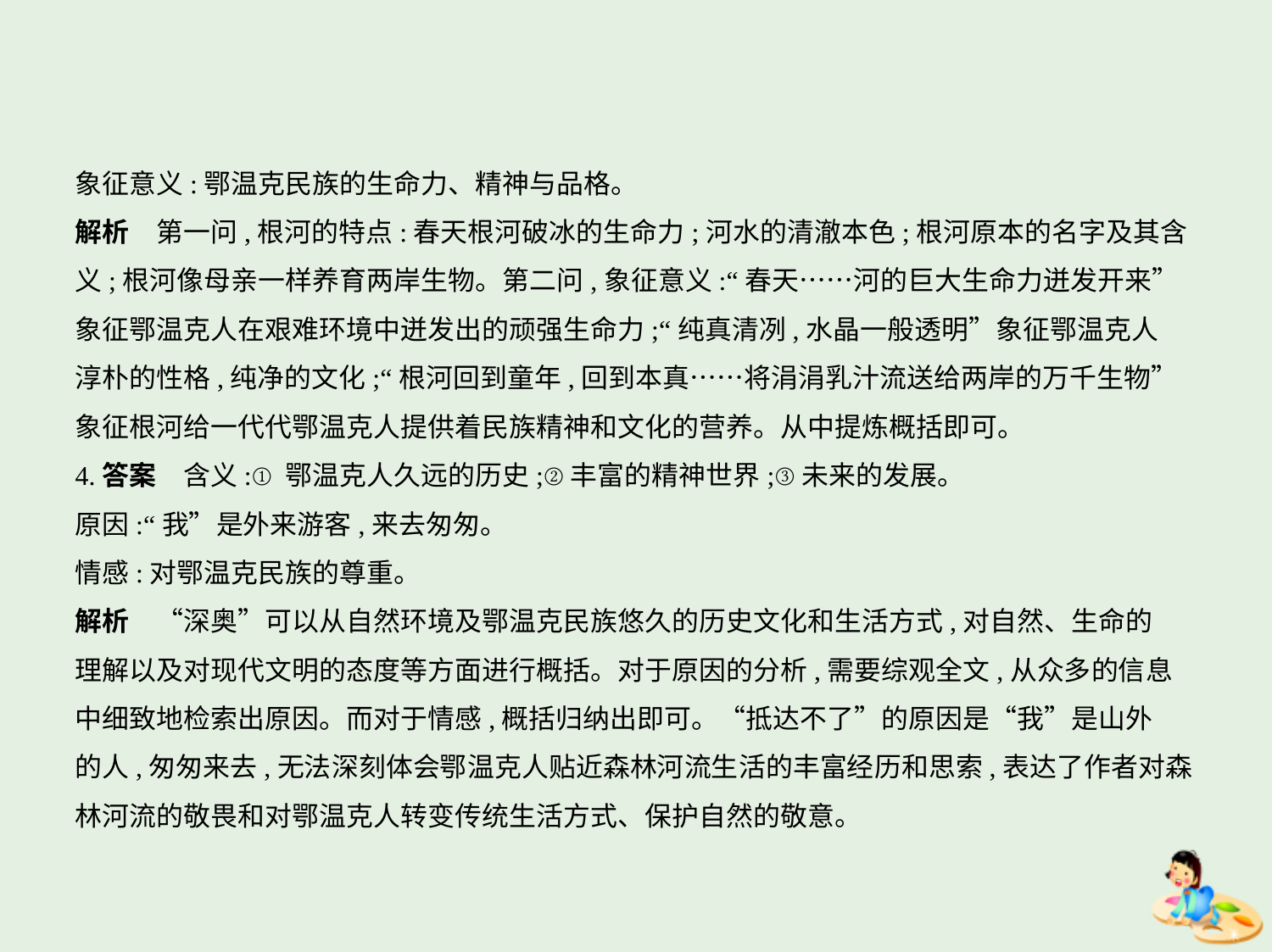

象征意义:鄂温克民族的生命力、精神与品格。
解析　第一问,根河的特点:春天根河破冰的生命力;河水的清澈本色;根河原本的名字及其含
义;根河像母亲一样养育两岸生物。第二问,象征意义:“春天……河的巨大生命力迸发开来”
象征鄂温克人在艰难环境中迸发出的顽强生命力;“纯真清冽,水晶一般透明”象征鄂温克人
淳朴的性格,纯净的文化;“根河回到童年,回到本真……将涓涓乳汁流送给两岸的万千生物”
象征根河给一代代鄂温克人提供着民族精神和文化的营养。从中提炼概括即可。
4.答案　含义:①鄂温克人久远的历史;②丰富的精神世界;③未来的发展。
原因:“我”是外来游客,来去匆匆。
情感:对鄂温克民族的尊重。
解析　“深奥”可以从自然环境及鄂温克民族悠久的历史文化和生活方式,对自然、生命的
理解以及对现代文明的态度等方面进行概括。对于原因的分析,需要综观全文,从众多的信息
中细致地检索出原因。而对于情感,概括归纳出即可。“抵达不了”的原因是“我”是山外
的人,匆匆来去,无法深刻体会鄂温克人贴近森林河流生活的丰富经历和思索,表达了作者对森
林河流的敬畏和对鄂温克人转变传统生活方式、保护自然的敬意。